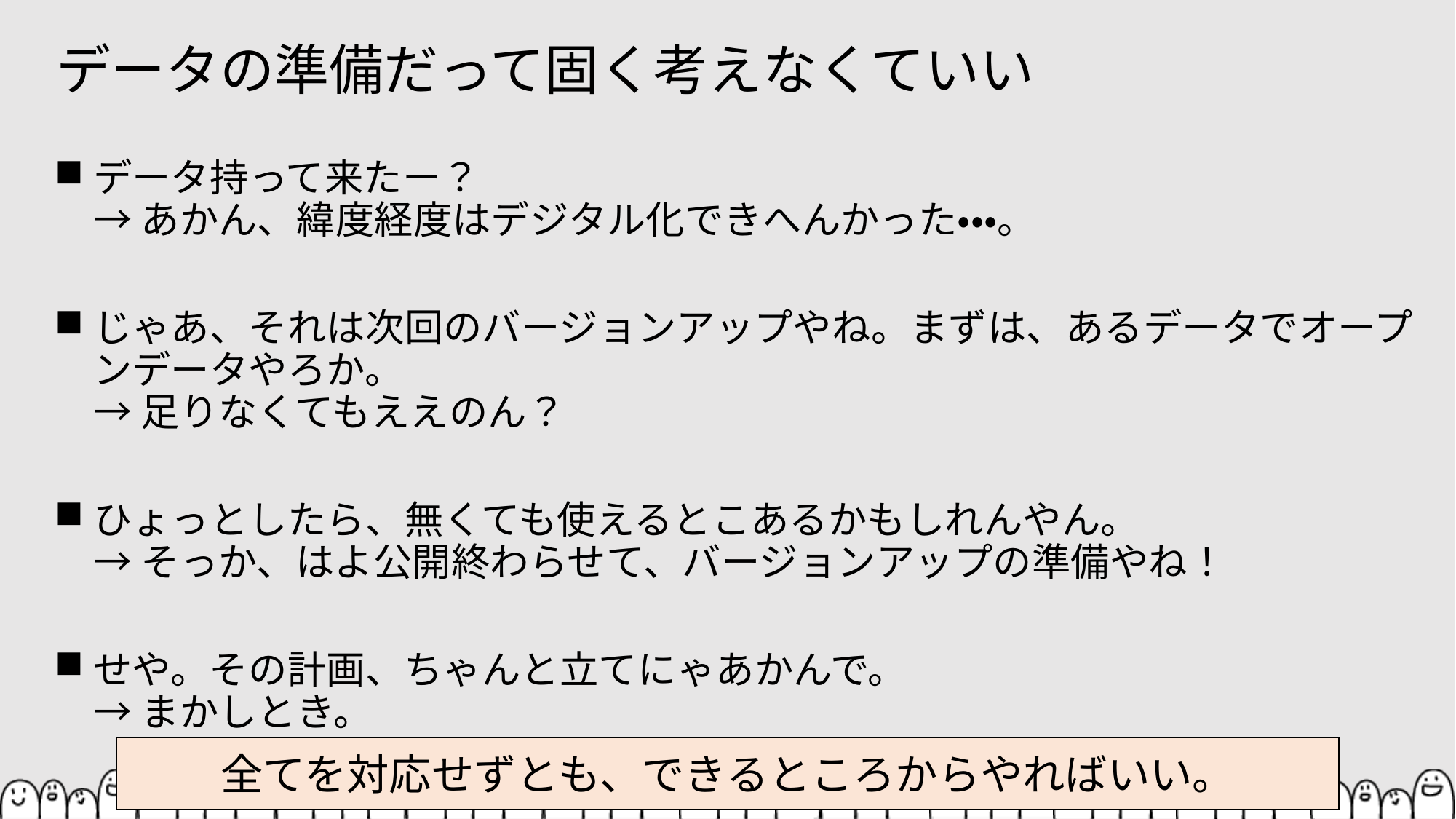

# データの準備だって固く考えなくていい
データ持って来たー？
→ あかん、緯度経度はデジタル化できへんかった・・・。

じゃあ、それは次回のバージョンアップやね。まずは、あるデータでオープンデータやろか。
→ 足りなくてもええのん？

ひょっとしたら、無くても使えるとこあるかもしれんやん。
→ そっか、はよ公開終わらせて、バージョンアップの準備やね！

せや。その計画、ちゃんと立てにゃあかんで。
→ まかしとき。
全てを対応せずとも、できるところからやればいい。